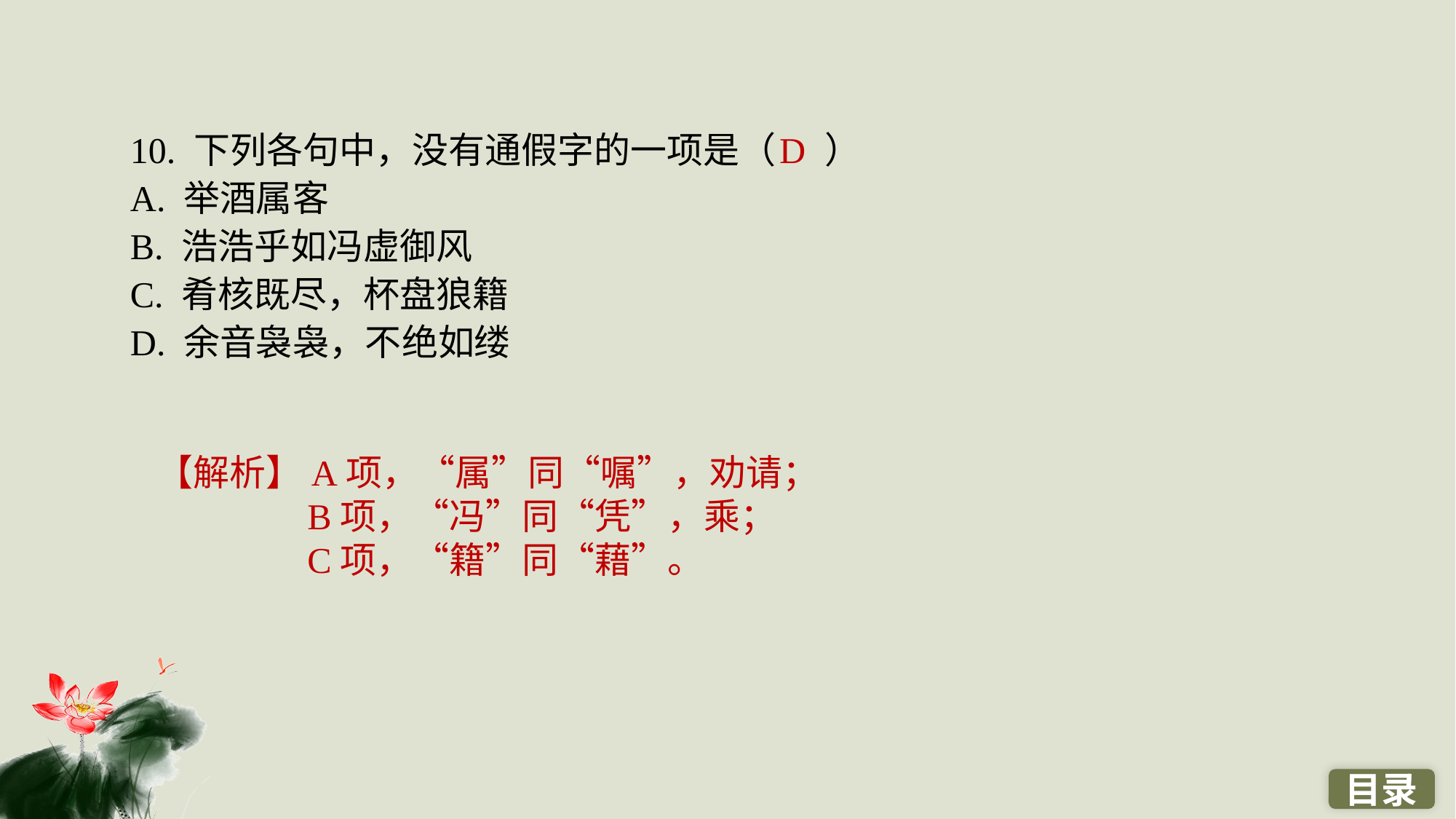

10. 下列各句中，没有通假字的一项是（      ）
A. 举酒属客
B. 浩浩乎如冯虚御风
C. 肴核既尽，杯盘狼籍
D. 余音袅袅，不绝如缕
D
【解析】A项，“属”同“嘱”，劝请；
B项，“冯”同“凭”，乘；
C项，“籍”同“藉”。